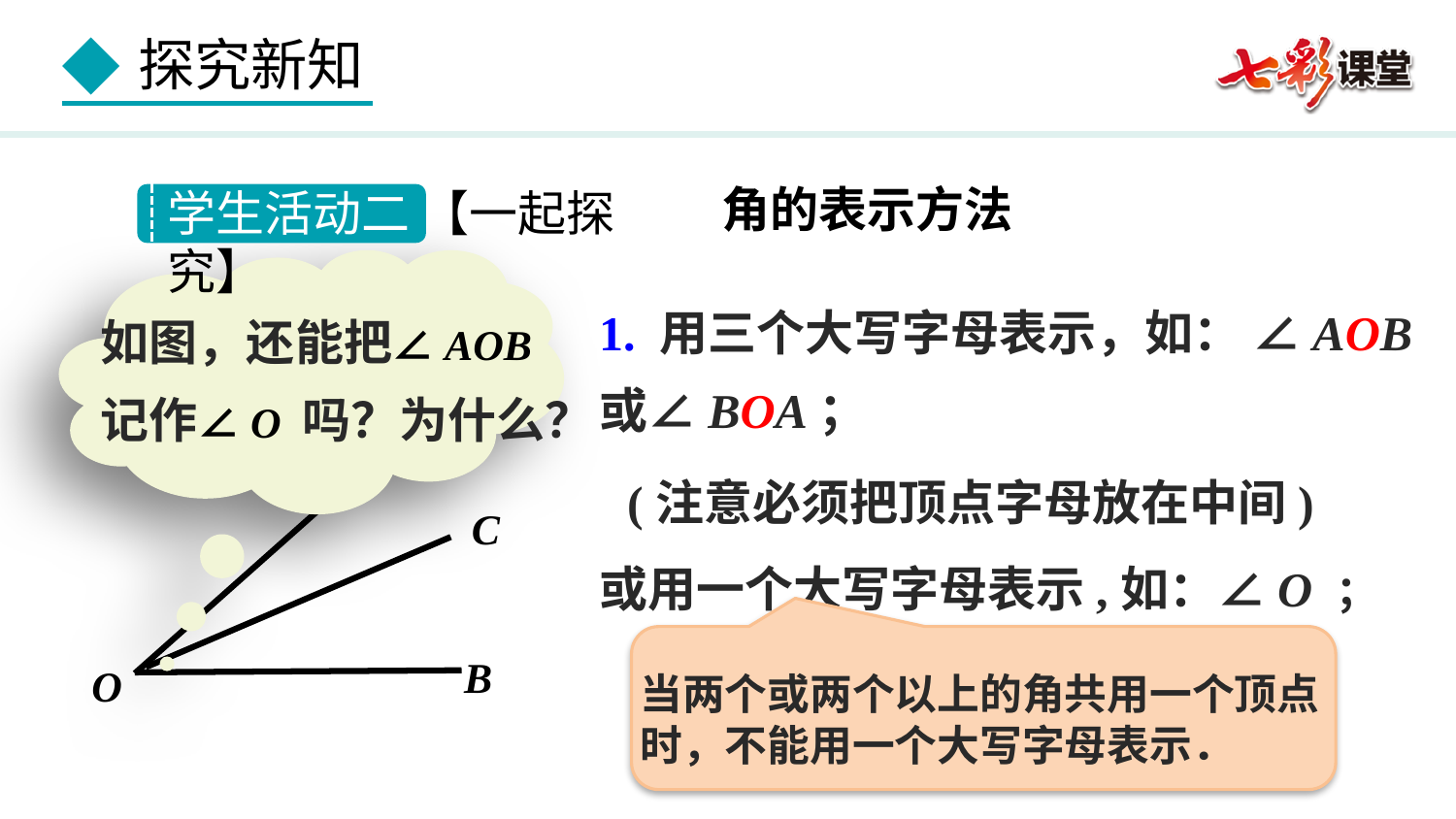

角的表示方法
学生活动二 【一起探究】

如图，还能把∠AOB 记作∠O 吗？为什么？
1. 用三个大写字母表示，如： ∠AOB 或∠BOA；
A
B
O
(注意必须把顶点字母放在中间)
C
或用一个大写字母表示,如：∠O ；

当两个或两个以上的角共用一个顶点时，不能用一个大写字母表示．